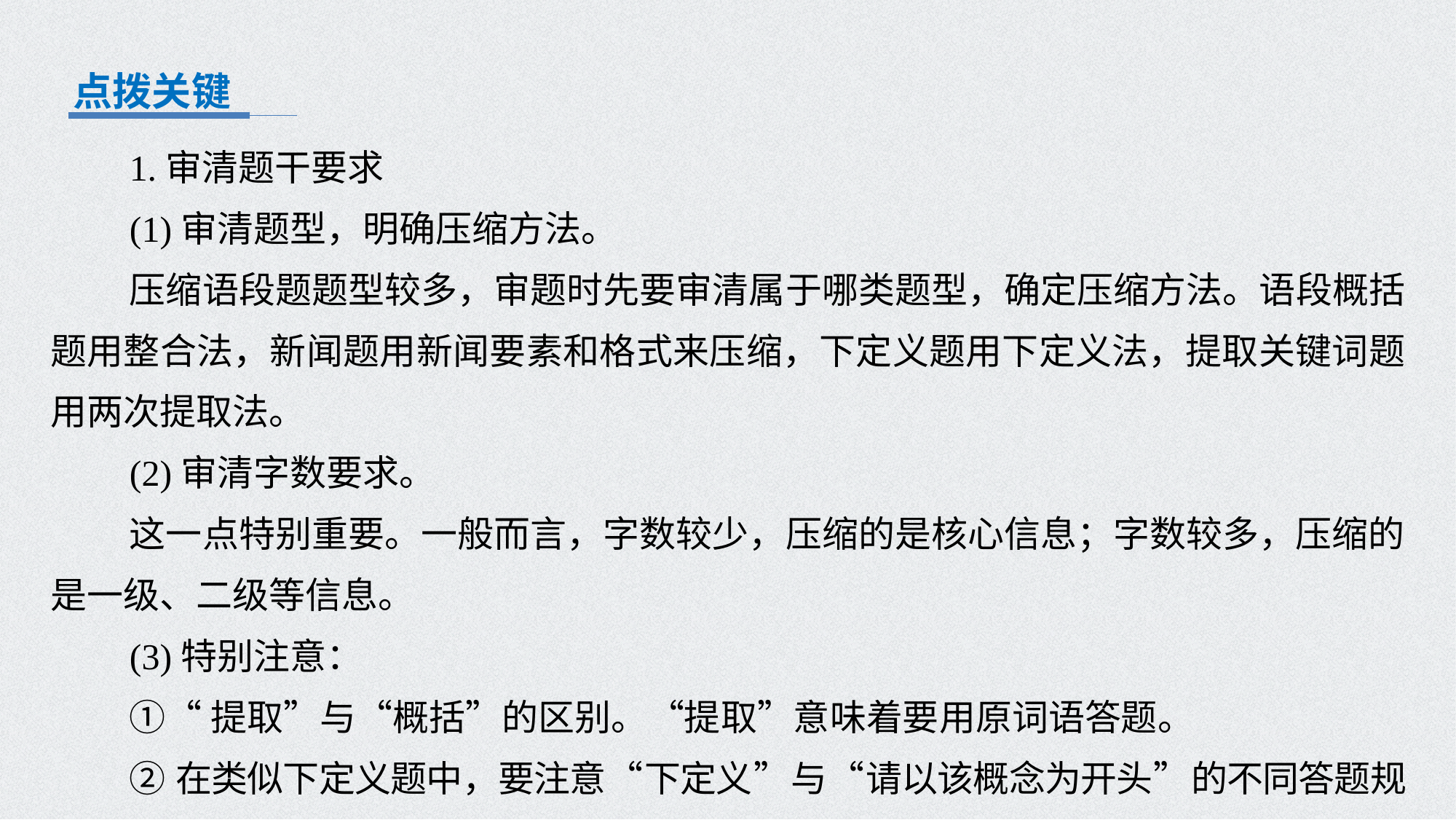

点拨关键
1.审清题干要求
(1)审清题型，明确压缩方法。
压缩语段题题型较多，审题时先要审清属于哪类题型，确定压缩方法。语段概括题用整合法，新闻题用新闻要素和格式来压缩，下定义题用下定义法，提取关键词题用两次提取法。
(2)审清字数要求。
这一点特别重要。一般而言，字数较少，压缩的是核心信息；字数较多，压缩的是一级、二级等信息。
(3)特别注意：
①“提取”与“概括”的区别。“提取”意味着要用原词语答题。
②在类似下定义题中，要注意“下定义”与“请以该概念为开头”的不同答题规范。